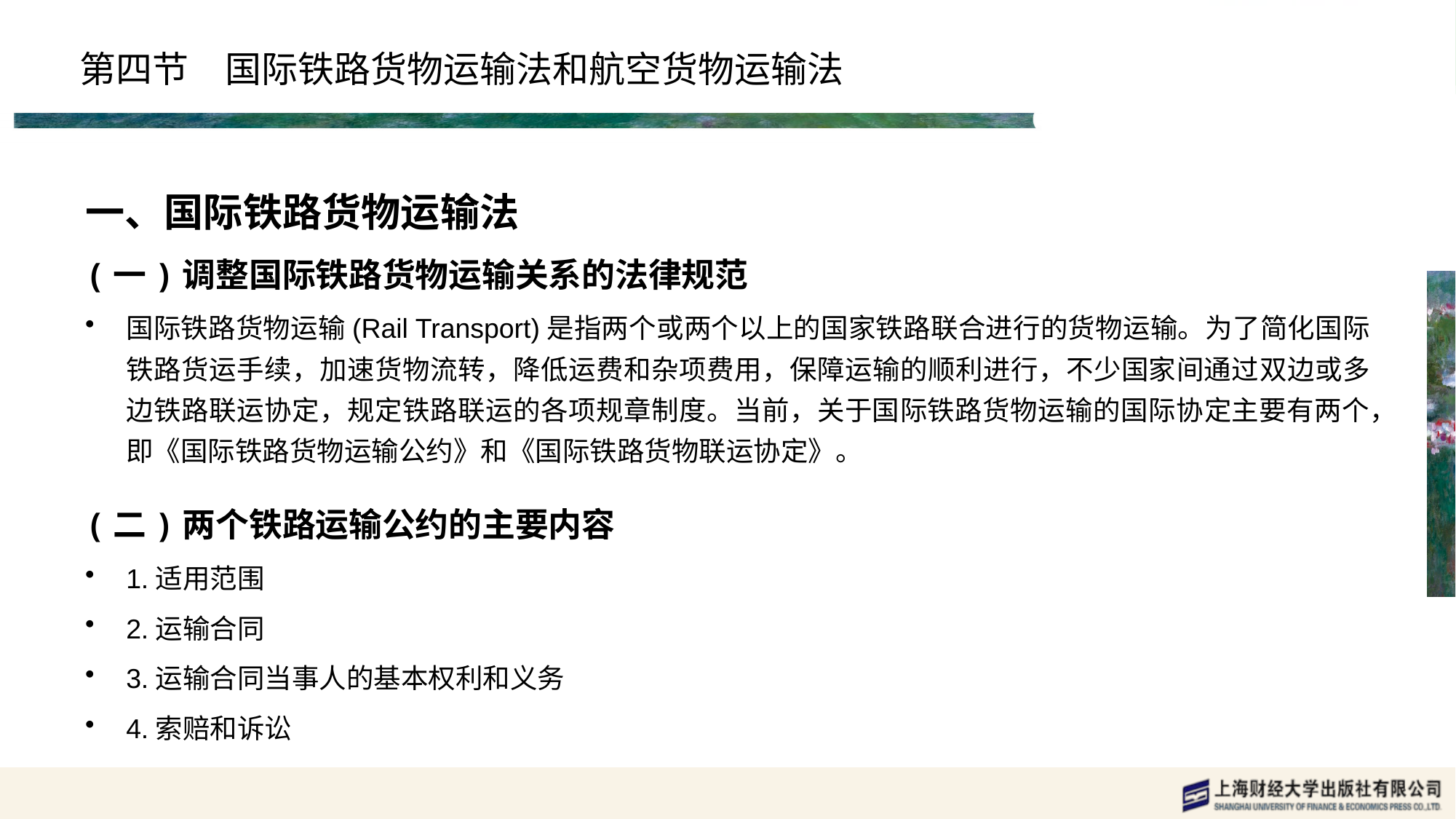

# 第四节　国际铁路货物运输法和航空货物运输法
一、国际铁路货物运输法
(一)调整国际铁路货物运输关系的法律规范
国际铁路货物运输(Rail Transport)是指两个或两个以上的国家铁路联合进行的货物运输。为了简化国际铁路货运手续，加速货物流转，降低运费和杂项费用，保障运输的顺利进行，不少国家间通过双边或多边铁路联运协定，规定铁路联运的各项规章制度。当前，关于国际铁路货物运输的国际协定主要有两个，即《国际铁路货物运输公约》和《国际铁路货物联运协定》。
(二)两个铁路运输公约的主要内容
1.适用范围
2.运输合同
3.运输合同当事人的基本权利和义务
4.索赔和诉讼